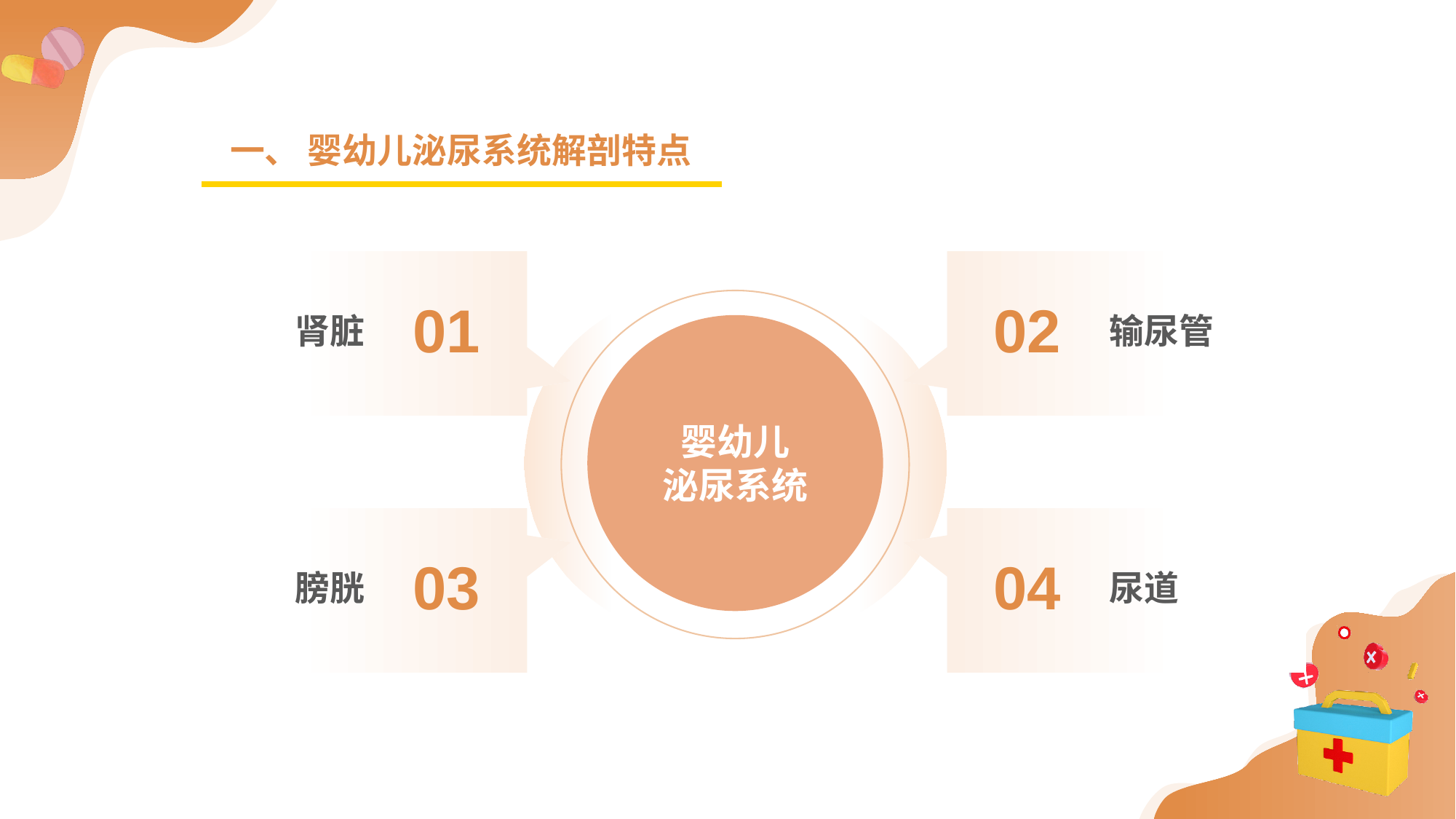

一、 婴幼儿泌尿系统解剖特点

01
02
肾脏
输尿管
婴幼儿
泌尿系统

03
04
膀胱
尿道